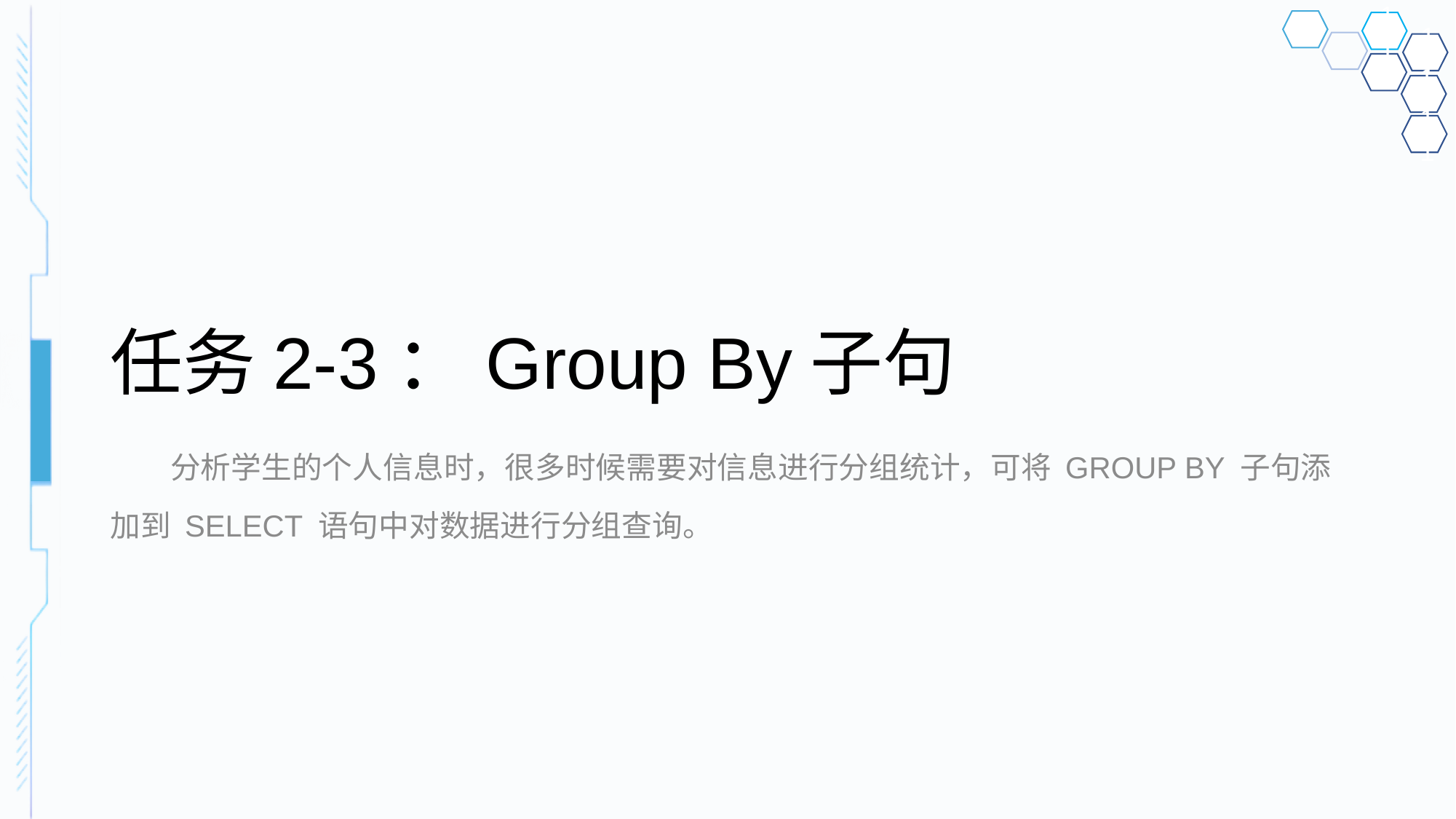

# 任务2-3：Group By子句
分析学生的个人信息时，很多时候需要对信息进行分组统计，可将 GROUP BY 子句添加到 SELECT 语句中对数据进行分组查询。